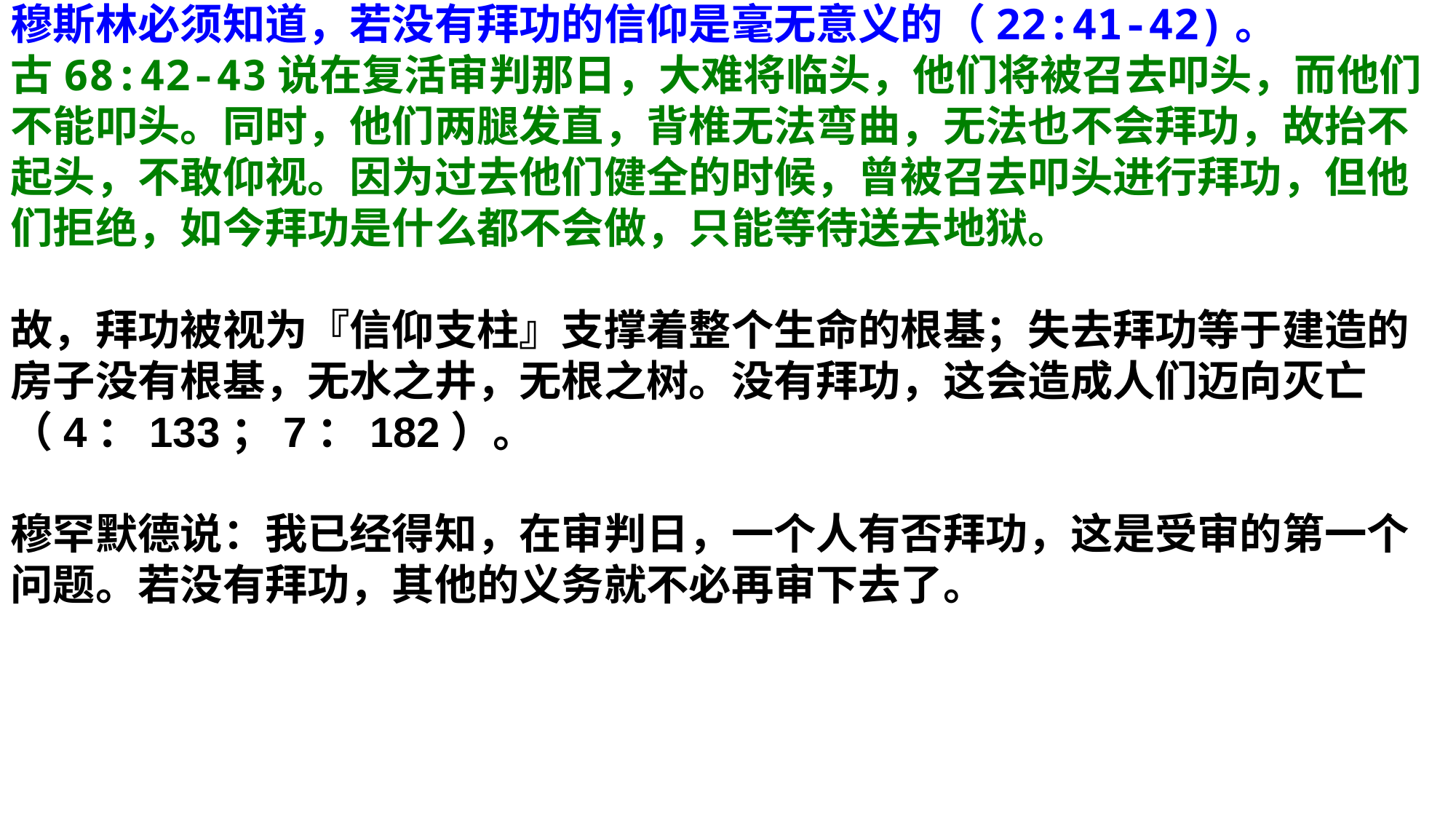

穆斯林必须知道，若没有拜功的信仰是毫无意义的（22:41-42)。
古68:42-43说在复活审判那日，大难将临头，他们将被召去叩头，而他们不能叩头。同时，他们两腿发直，背椎无法弯曲，无法也不会拜功，故抬不起头，不敢仰视。因为过去他们健全的时候，曾被召去叩头进行拜功，但他们拒绝，如今拜功是什么都不会做，只能等待送去地狱。

故，拜功被视为『信仰支柱』支撑着整个生命的根基；失去拜功等于建造的房子没有根基，无水之井，无根之树。没有拜功，这会造成人们迈向灭亡（4：133；7：182）。

穆罕默德说：我已经得知，在审判日，一个人有否拜功，这是受审的第一个问题。若没有拜功，其他的义务就不必再审下去了。